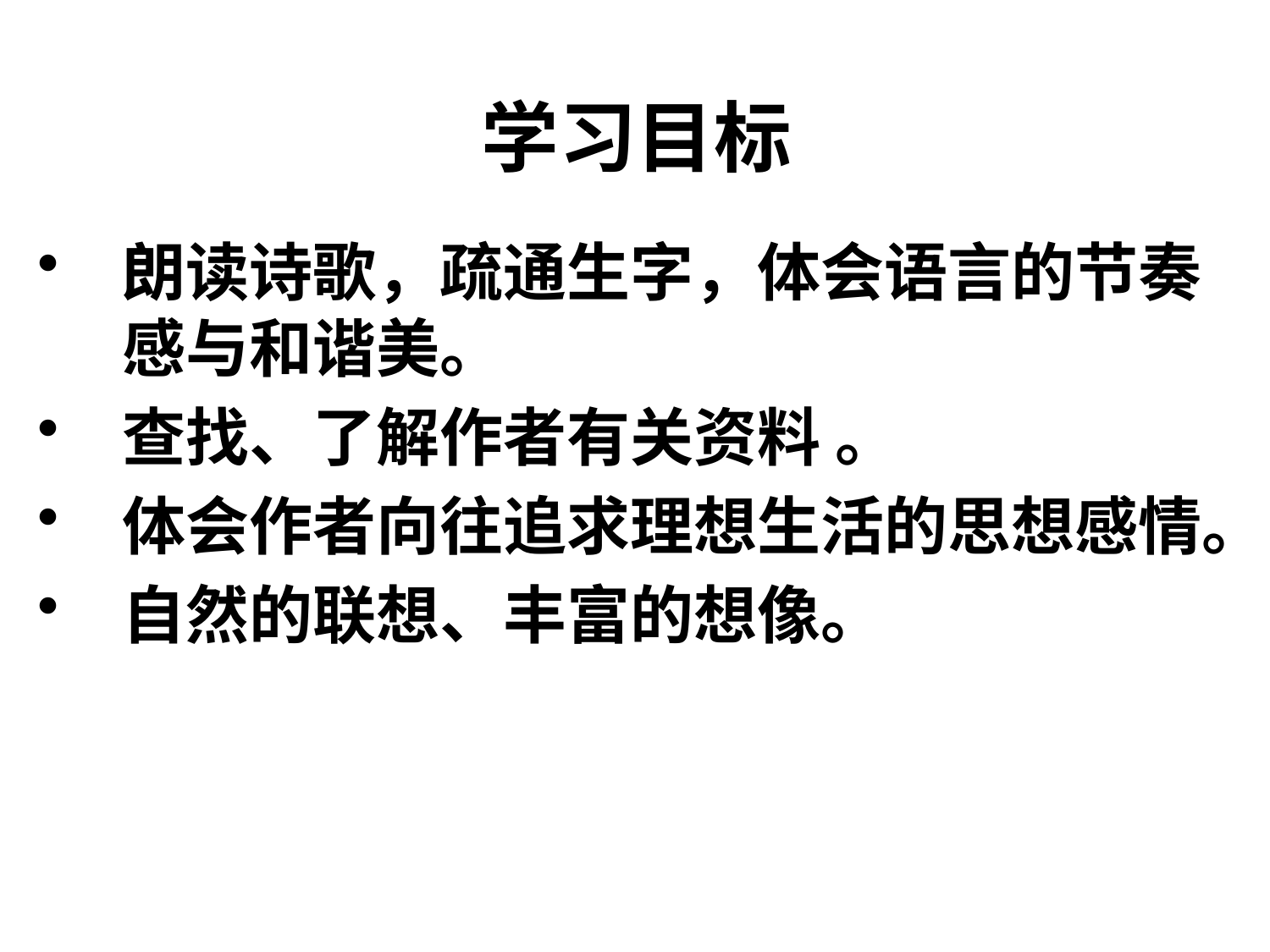

# 学习目标
朗读诗歌，疏通生字，体会语言的节奏感与和谐美。
查找、了解作者有关资料 。
体会作者向往追求理想生活的思想感情。
自然的联想、丰富的想像。